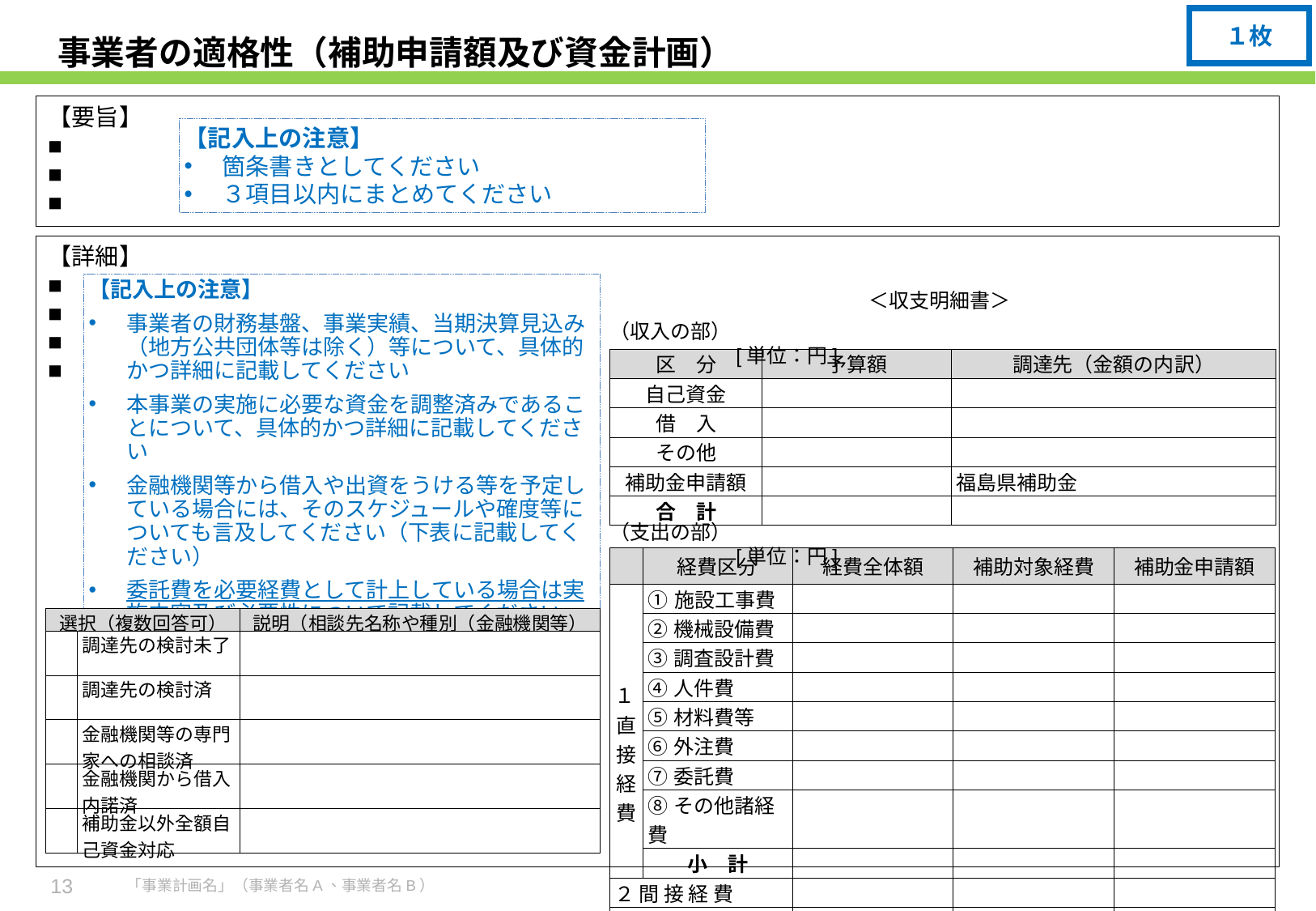

１枚
# 事業者の適格性（補助申請額及び資金計画）
【要旨】
■
■
■
【記入上の注意】
箇条書きとしてください
３項目以内にまとめてください
【詳細】
■
■
■
■
【記入上の注意】
事業者の財務基盤、事業実績、当期決算見込み（地方公共団体等は除く）等について、具体的かつ詳細に記載してください
本事業の実施に必要な資金を調整済みであることについて、具体的かつ詳細に記載してください
金融機関等から借入や出資をうける等を予定している場合には、そのスケジュールや確度等についても言及してください（下表に記載してください）
委託費を必要経費として計上している場合は実施内容及び必要性について記載してください
＜収支明細書＞
（収入の部）　　　　　　　　　　　　　　　　　　　　　　　　　　　　　　　　　[単位：円]
| 区　分 | 予算額 | 調達先（金額の内訳） |
| --- | --- | --- |
| 自己資金 |  |  |
| 借　入 |  |  |
| その他 |  |  |
| 補助金申請額 |  | 福島県補助金 |
| 合　計 |  |  |
（支出の部）　　　　　　　　　　　　　　　　　　　　　　　　　　　　　　　　　[単位：円]
|  | 経費区分 | 経費全体額 | 補助対象経費 | 補助金申請額 |
| --- | --- | --- | --- | --- |
| １ 直 接 経 費 | ①施設工事費 |  |  |  |
|  | ②機械設備費 |  |  |  |
|  | ③調査設計費 |  |  |  |
|  | ④人件費 |  |  |  |
|  | ⑤材料費等 |  |  |  |
|  | ⑥外注費 |  |  |  |
|  | ⑦委託費 |  |  |  |
|  | ⑧その他諸経費 |  |  |  |
|  | 小　計 |  |  |  |
| ２ 間 接 経 費 |  |  |  |  |
| 合　計 |  |  |  |  |
| 選択（複数回答可） |  | 説明（相談先名称や種別（金融機関等） |
| --- | --- | --- |
|  | 調達先の検討未了 |  |
|  | 調達先の検討済 |  |
|  | 金融機関等の専門家への相談済 |  |
|  | 金融機関から借入内諾済 |  |
|  | 補助金以外全額自己資金対応 |  |
13
「事業計画名」（事業者名A、事業者名B）